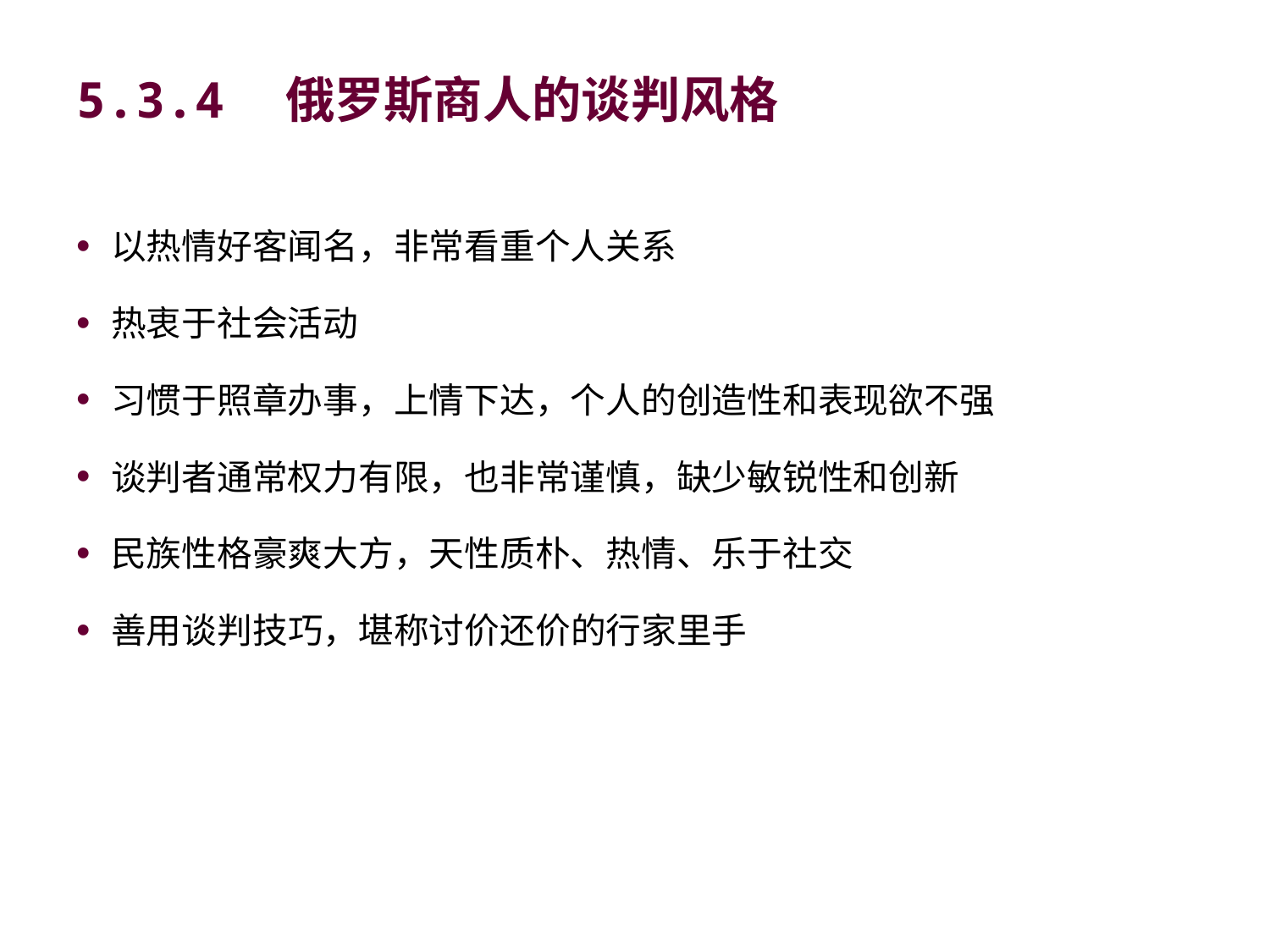

# 5.3.4　俄罗斯商人的谈判风格
以热情好客闻名，非常看重个人关系
热衷于社会活动
习惯于照章办事，上情下达，个人的创造性和表现欲不强
谈判者通常权力有限，也非常谨慎，缺少敏锐性和创新
民族性格豪爽大方，天性质朴、热情、乐于社交
善用谈判技巧，堪称讨价还价的行家里手